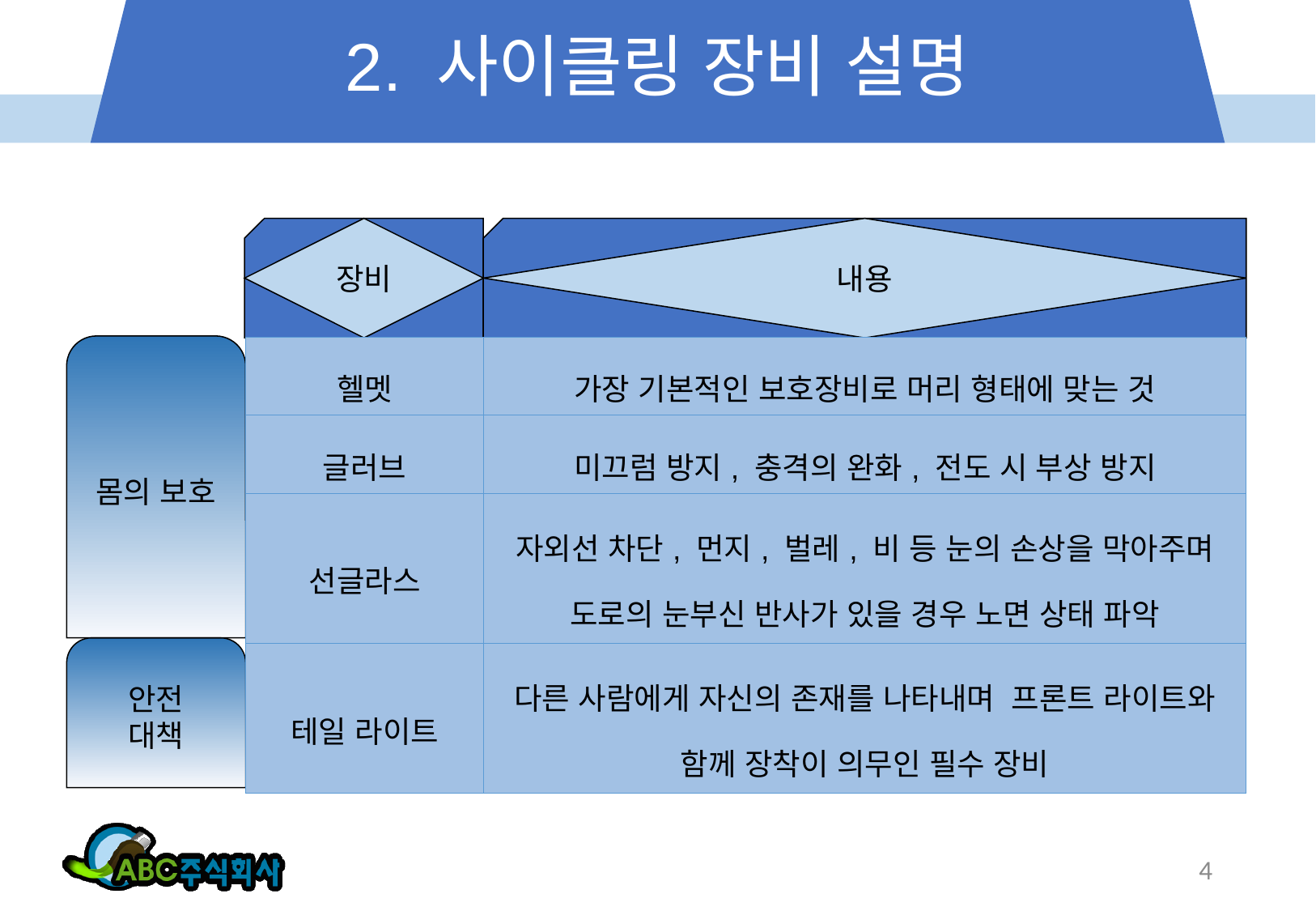

# 2. 사이클링 장비 설명

장비

내용
몸의 보호
| 헬멧 | 가장 기본적인 보호장비로 머리 형태에 맞는 것 |
| --- | --- |
| 글러브 | 미끄럼 방지, 충격의 완화, 전도 시 부상 방지 |
| 선글라스 | 자외선 차단, 먼지, 벌레, 비 등 눈의 손상을 막아주며 도로의 눈부신 반사가 있을 경우 노면 상태 파악 |
| 테일 라이트 | 다른 사람에게 자신의 존재를 나타내며 프론트 라이트와 함께 장착이 의무인 필수 장비 |
안전
대책
4